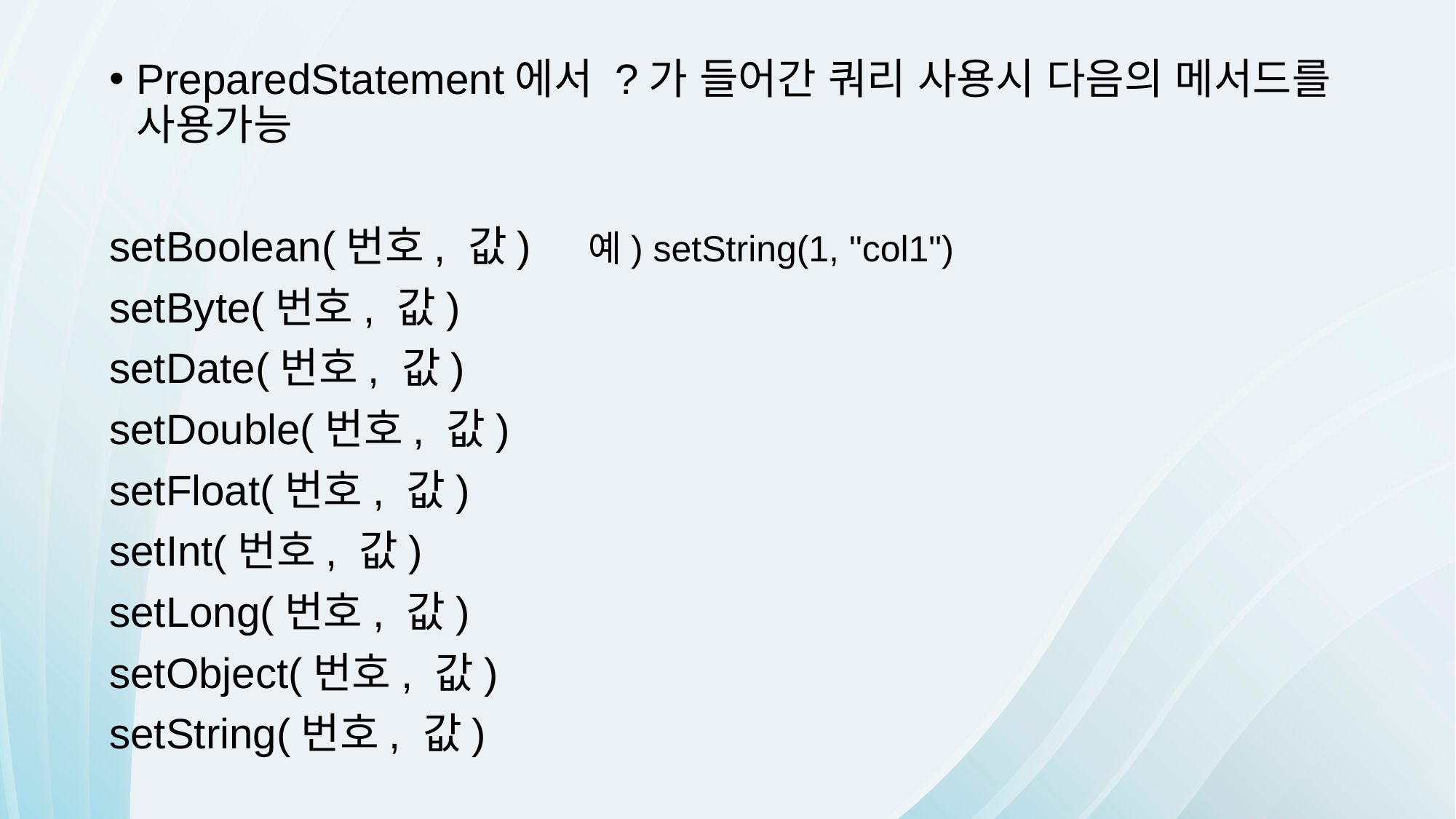

PreparedStatement에서 ?가 들어간 쿼리 사용시 다음의 메서드를 사용가능

setBoolean(번호, 값)    예) setString(1, "col1")
setByte(번호, 값)
setDate(번호, 값)
setDouble(번호, 값)
setFloat(번호, 값)
setInt(번호, 값)
setLong(번호, 값)
setObject(번호, 값)
setString(번호, 값)